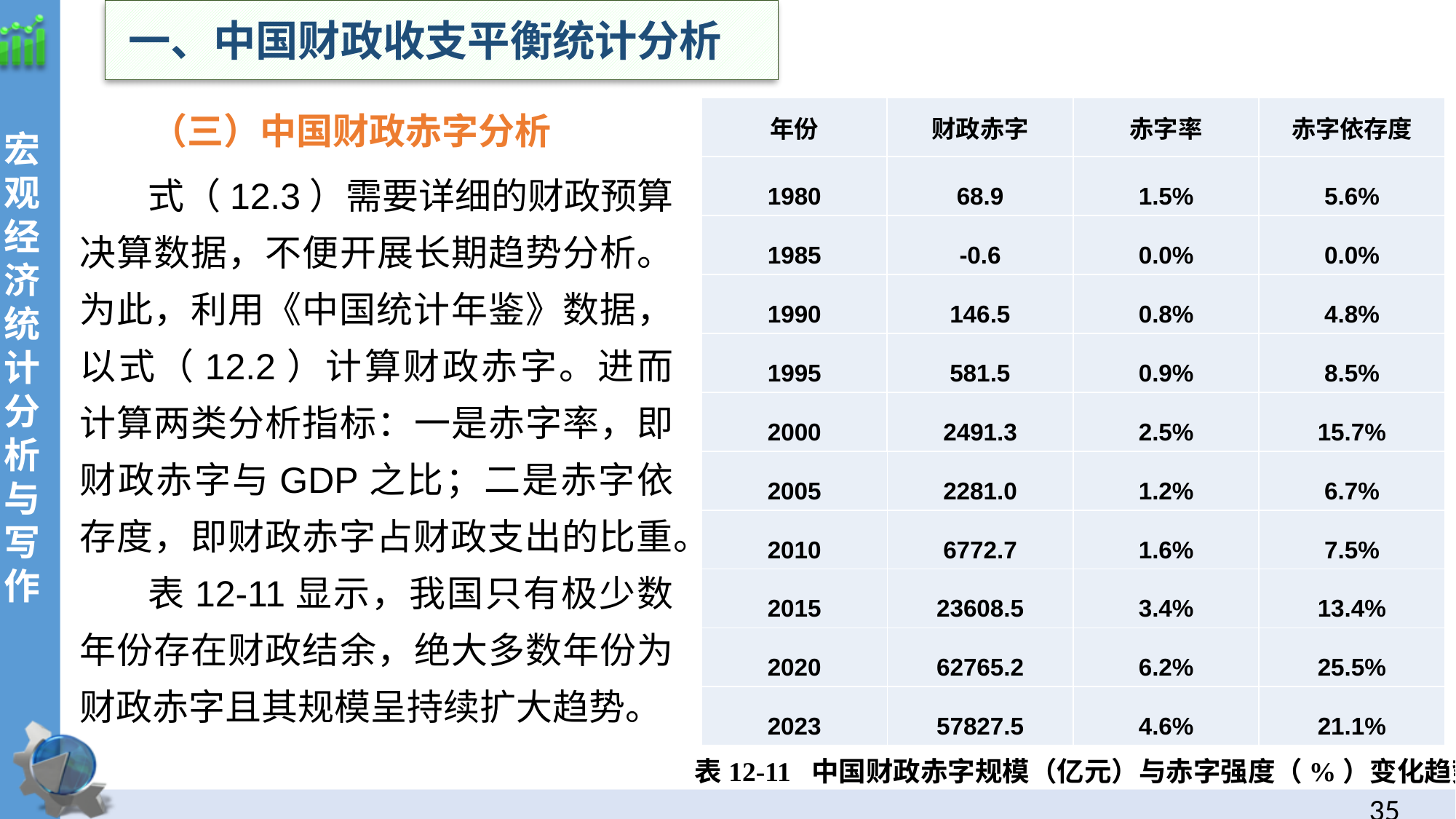

一、中国财政收支平衡统计分析
  （三）中国财政赤字分析

| 年份 | 财政赤字 | 赤字率 | 赤字依存度 |
| --- | --- | --- | --- |
| 1980 | 68.9 | 1.5% | 5.6% |
| 1985 | -0.6 | 0.0% | 0.0% |
| 1990 | 146.5 | 0.8% | 4.8% |
| 1995 | 581.5 | 0.9% | 8.5% |
| 2000 | 2491.3 | 2.5% | 15.7% |
式（12.3）需要详细的财政预算决算数据，不便开展长期趋势分析。为此，利用《中国统计年鉴》数据，以式（12.2）计算财政赤字。进而计算两类分析指标：一是赤字率，即财政赤字与GDP之比；二是赤字依存度，即财政赤字占财政支出的比重。
表12-11显示，我国只有极少数年份存在财政结余，绝大多数年份为财政赤字且其规模呈持续扩大趋势。

| 2005 | 2281.0 | 1.2% | 6.7% |
| --- | --- | --- | --- |
| 2010 | 6772.7 | 1.6% | 7.5% |
| 2015 | 23608.5 | 3.4% | 13.4% |
| 2020 | 62765.2 | 6.2% | 25.5% |
| 2023 | 57827.5 | 4.6% | 21.1% |

表12-11  中国财政赤字规模（亿元）与赤字强度（%）变化趋势
35